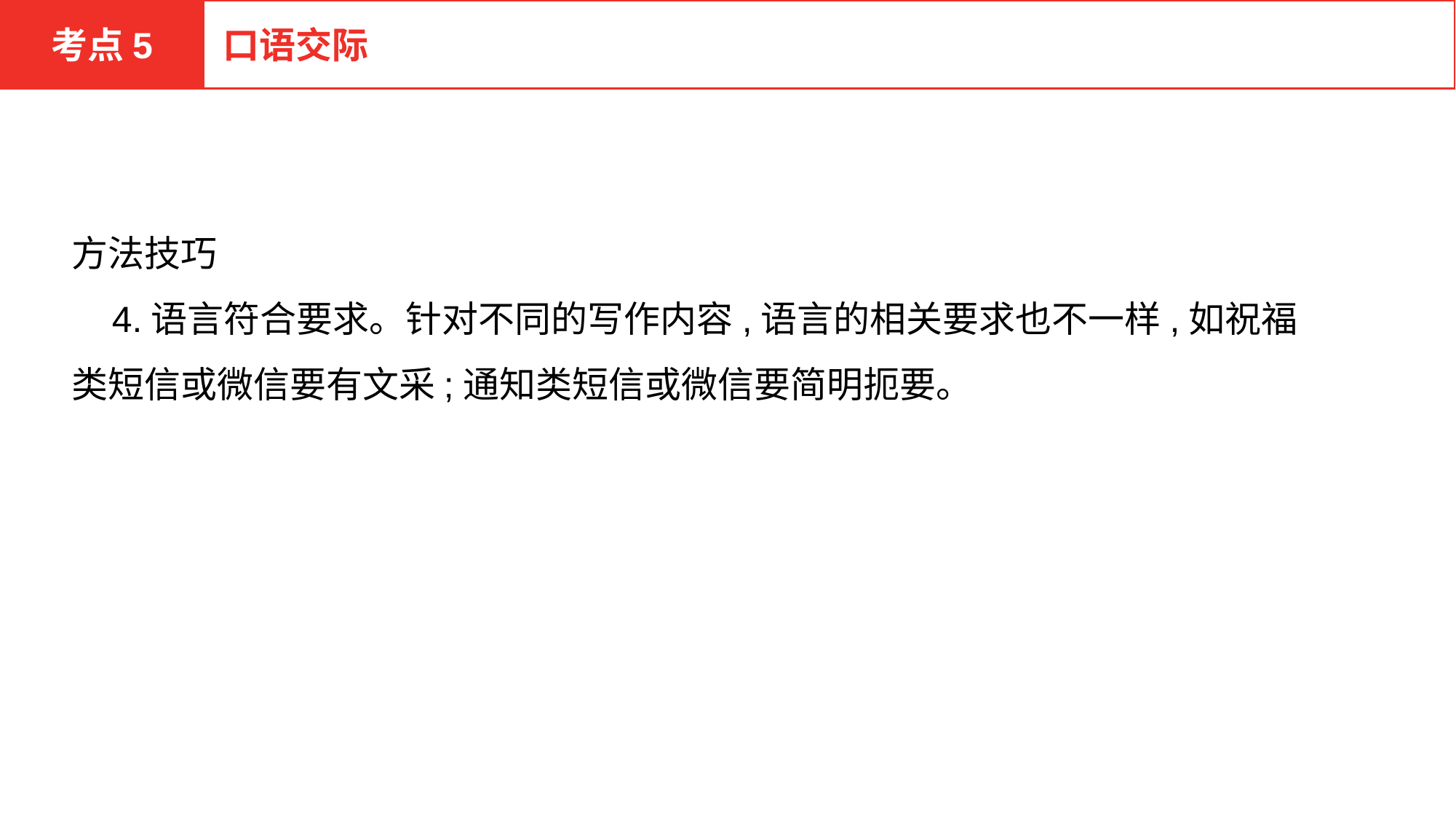

考点5
口语交际
方法技巧
    4.语言符合要求。针对不同的写作内容,语言的相关要求也不一样,如祝福类短信或微信要有文采;通知类短信或微信要简明扼要。